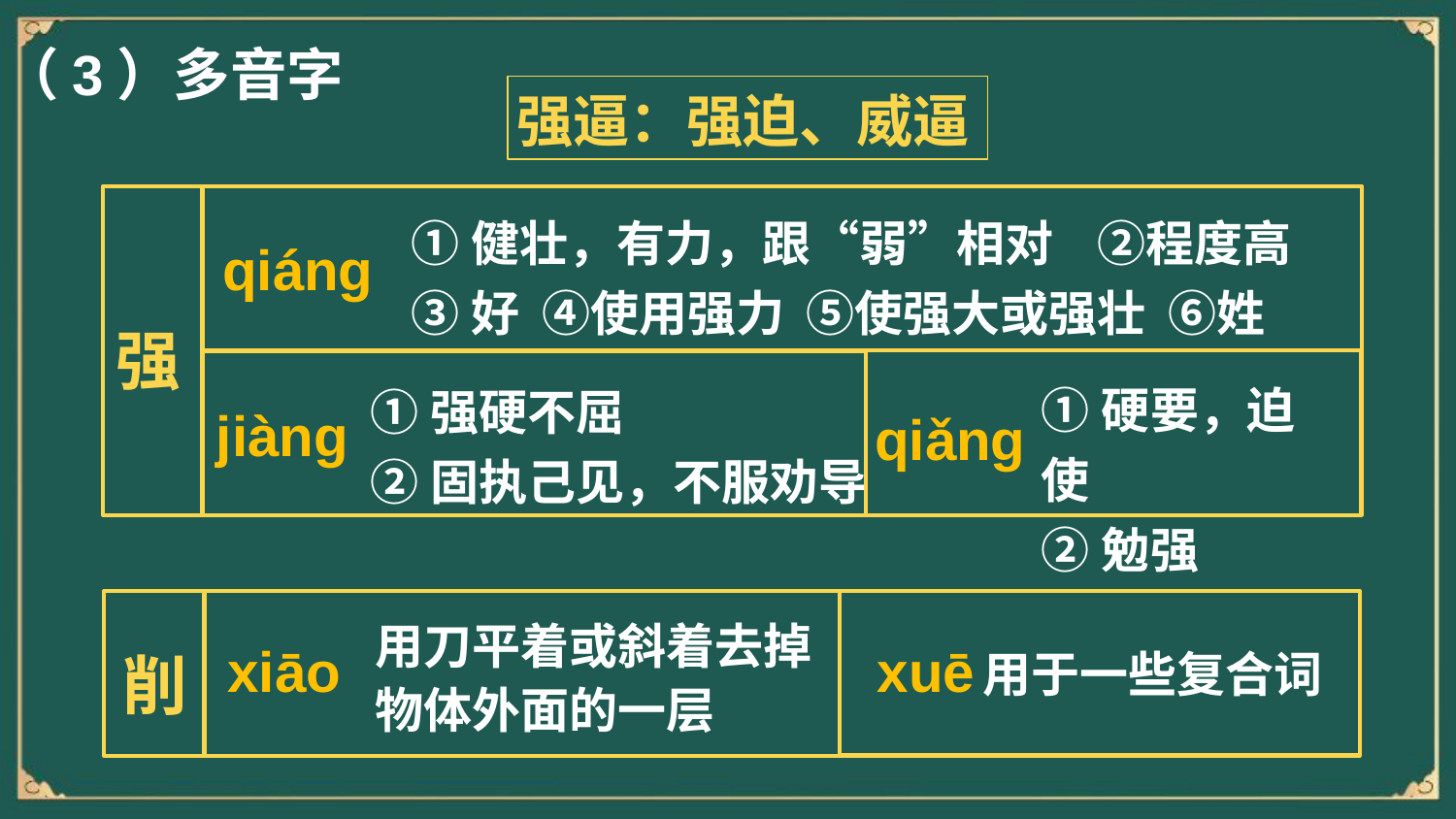

（3）多音字

强逼：强迫、威逼

①健壮，有力，跟“弱”相对    ②程度高
③好  ④使用强力  ⑤使强大或强壮  ⑥姓
qiánɡ
强

①硬要，迫使
②勉强
qiǎnɡ
①强硬不屈
②固执己见，不服劝导
jiànɡ

用刀平着或斜着去掉物体外面的一层
xiāo
xuē
用于一些复合词
削